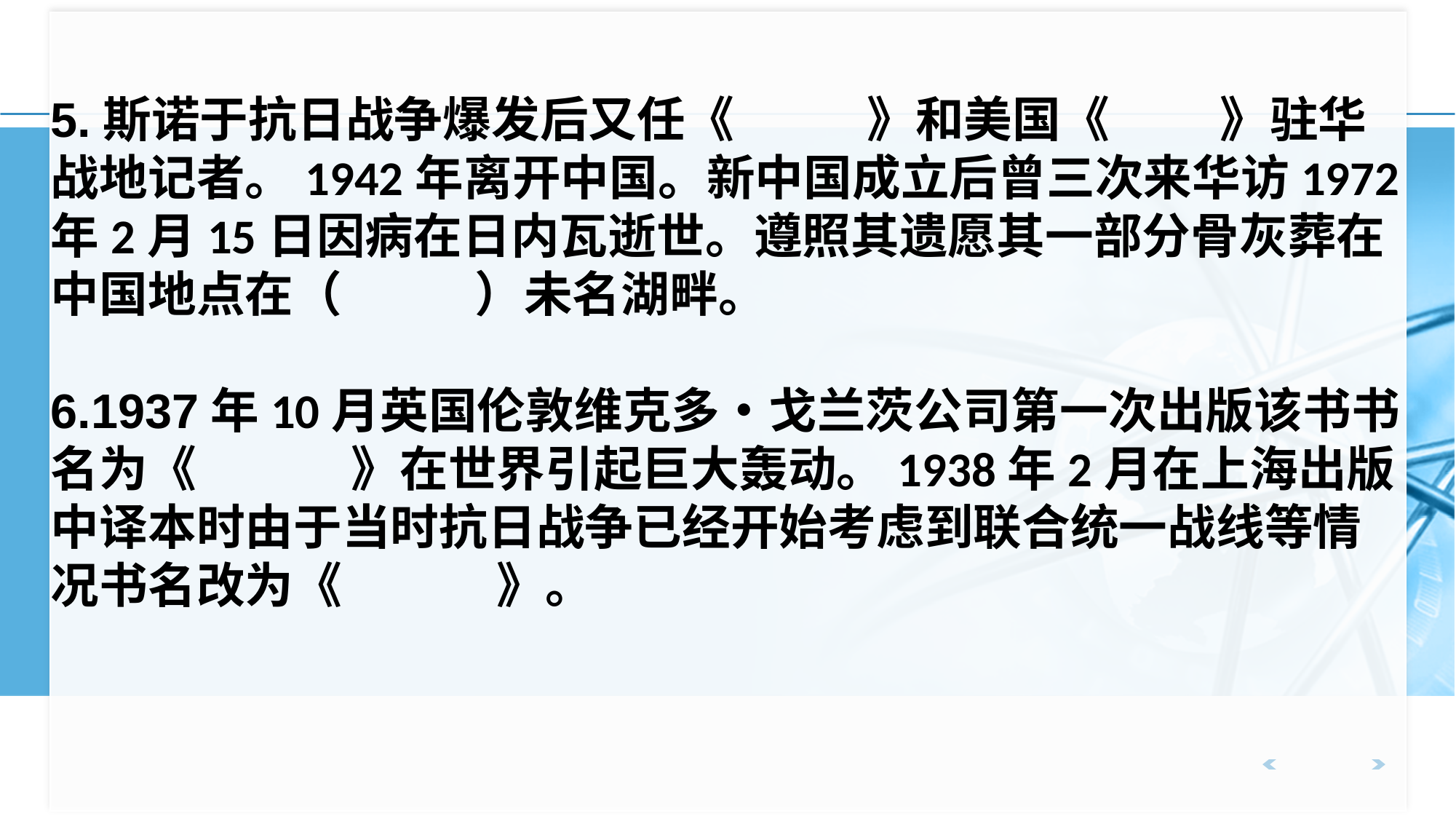

5.斯诺于抗日战争爆发后又任《            》和美国《          》驻华战地记者。1942年离开中国。新中国成立后曾三次来华访1972年2月15日因病在日内瓦逝世。遵照其遗愿其一部分骨灰葬在中国地点在（            ）未名湖畔。

6.1937年10月英国伦敦维克多•戈兰茨公司第一次出版该书书名为《              》在世界引起巨大轰动。1938年2月在上海出版中译本时由于当时抗日战争已经开始考虑到联合统一战线等情况书名改为《              》。